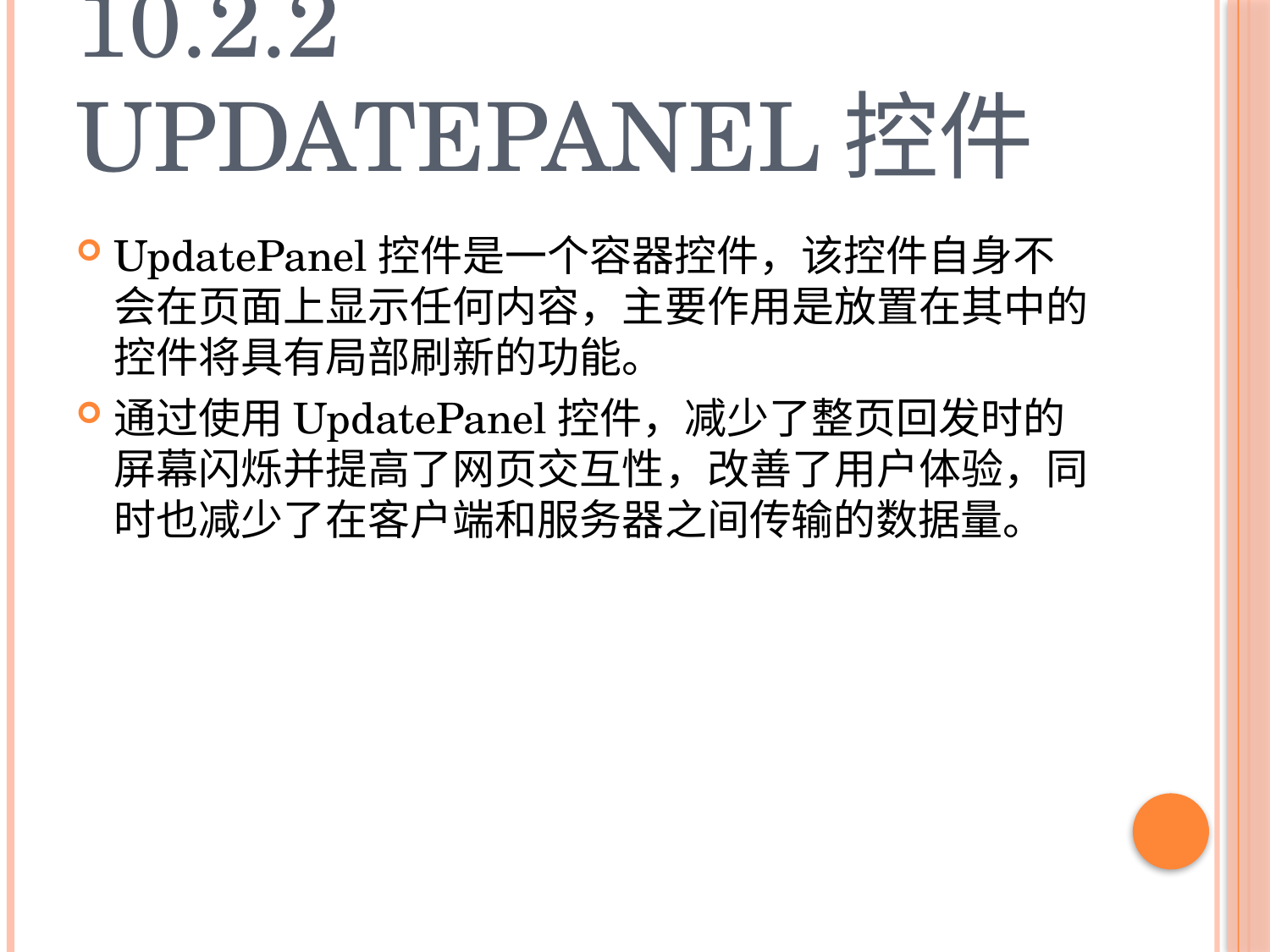

# 10.2.2  UpdatePanel控件
UpdatePanel控件是一个容器控件，该控件自身不会在页面上显示任何内容，主要作用是放置在其中的控件将具有局部刷新的功能。
通过使用UpdatePanel控件，减少了整页回发时的屏幕闪烁并提高了网页交互性，改善了用户体验，同时也减少了在客户端和服务器之间传输的数据量。
15